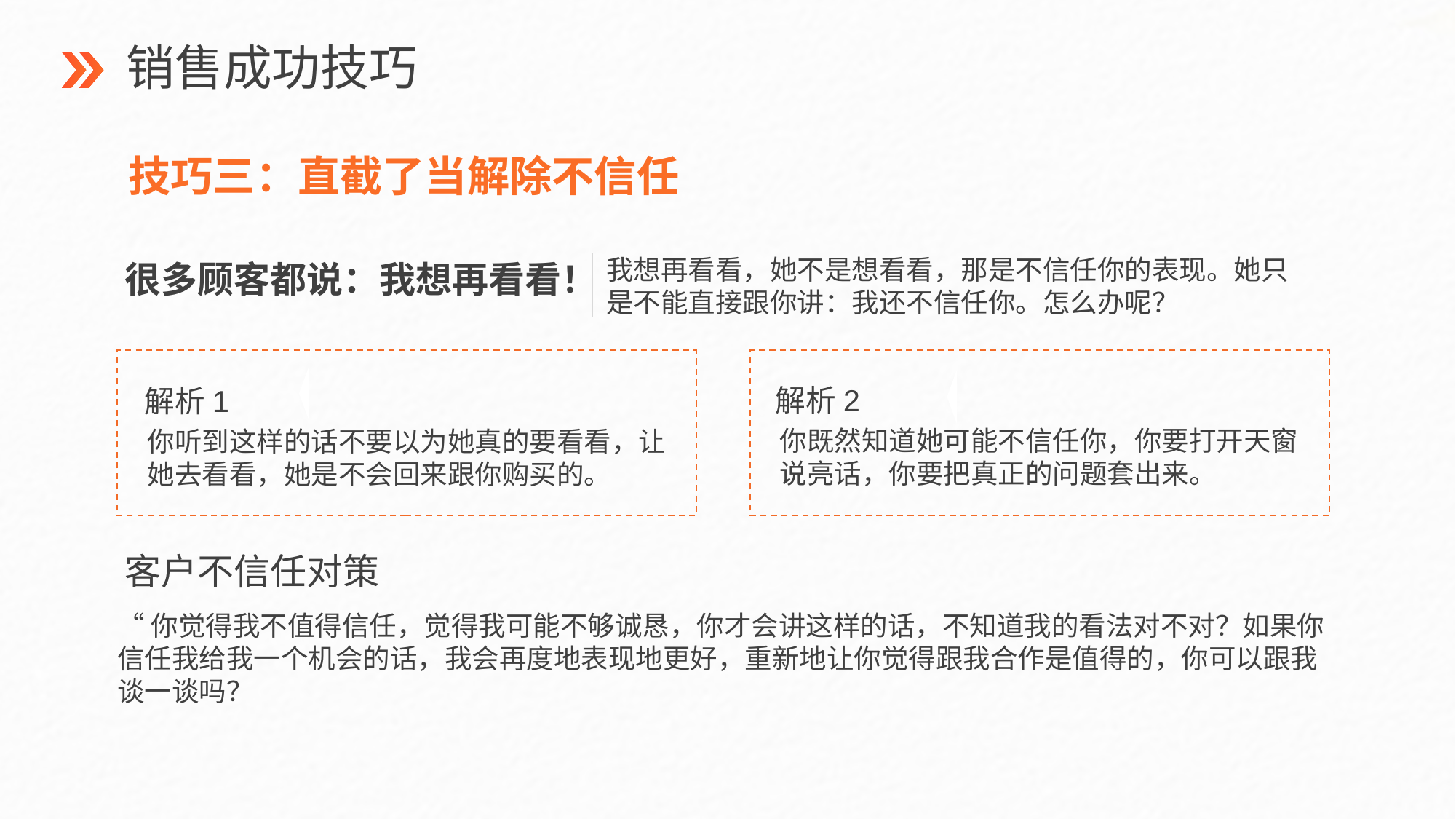

销售成功技巧

技巧三：直截了当解除不信任
我想再看看，她不是想看看，那是不信任你的表现。她只是不能直接跟你讲：我还不信任你。怎么办呢？
很多顾客都说：我想再看看！

解析1

你听到这样的话不要以为她真的要看看，让她去看看，她是不会回来跟你购买的。
解析2

你既然知道她可能不信任你，你要打开天窗说亮话，你要把真正的问题套出来。
客户不信任对策
“你觉得我不值得信任，觉得我可能不够诚恳，你才会讲这样的话，不知道我的看法对不对？如果你信任我给我一个机会的话，我会再度地表现地更好，重新地让你觉得跟我合作是值得的，你可以跟我谈一谈吗？
PPT下载 http://www.1ppt.com/xiazai/